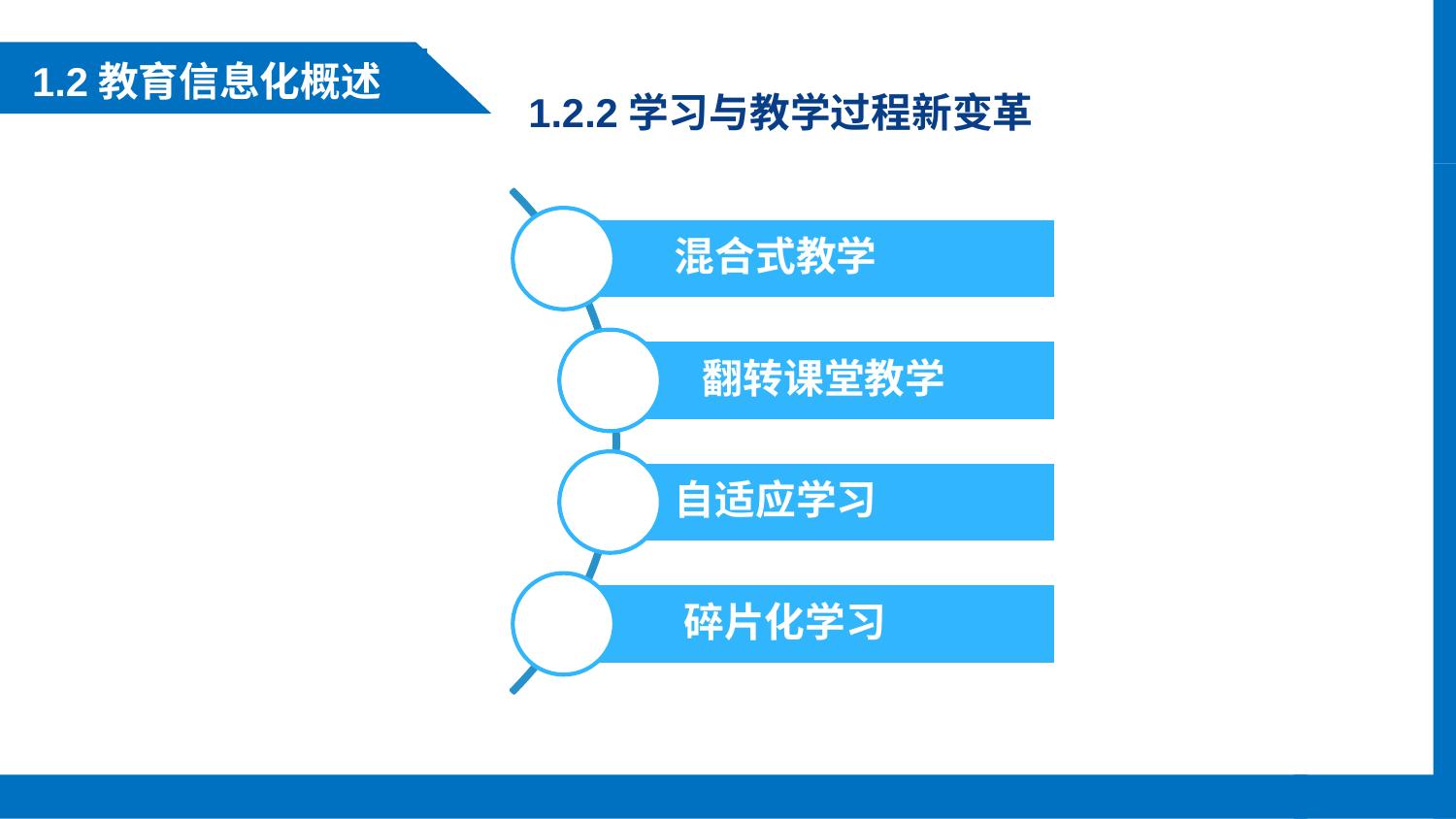

1.2教育信息化概述
1.2.2学习与教学过程新变革
    混合式教学
  翻转课堂教学
自适应学习
     碎片化学习